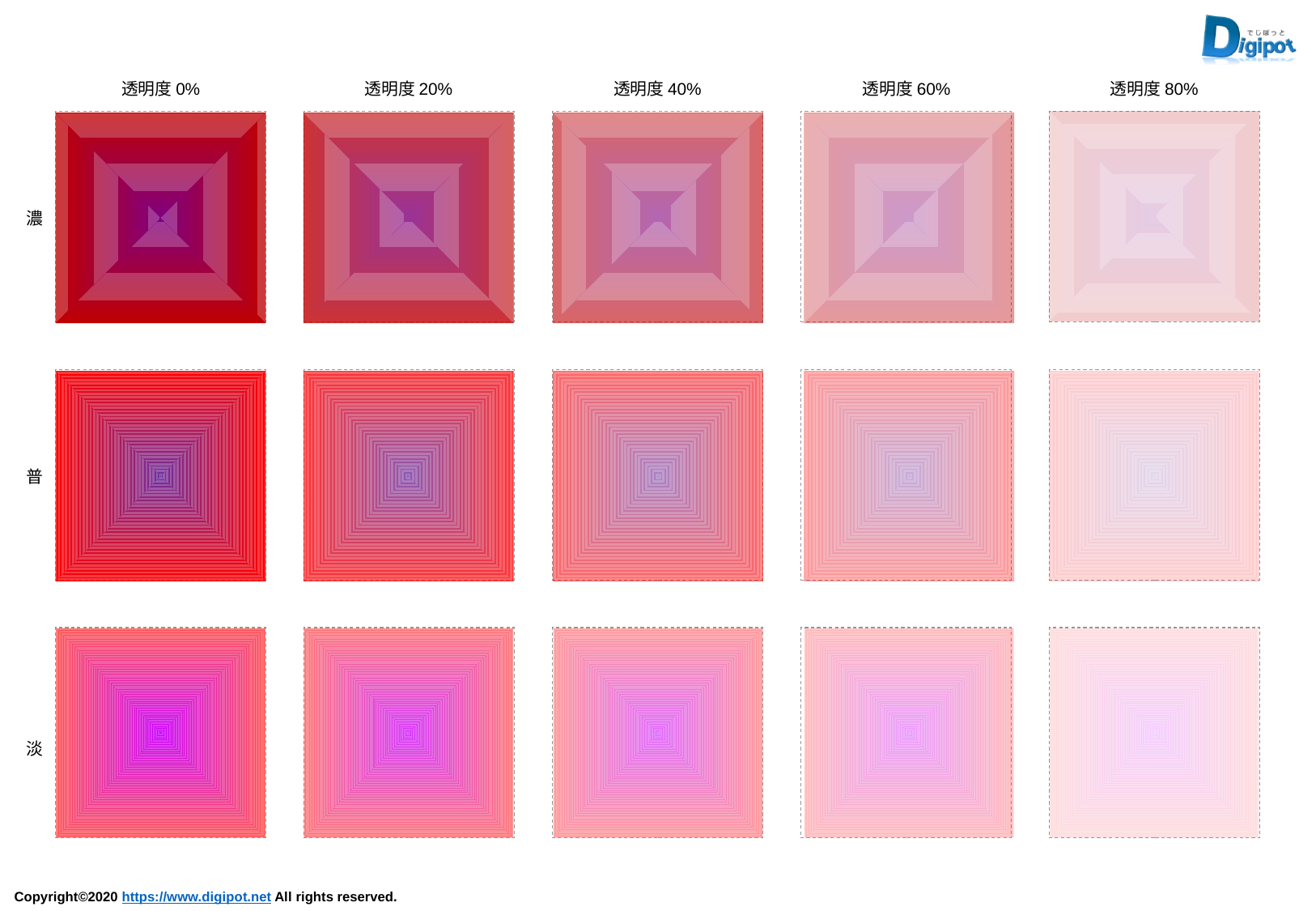

透明度0%
透明度20%
透明度40%
透明度60%
透明度80%

濃

普

淡